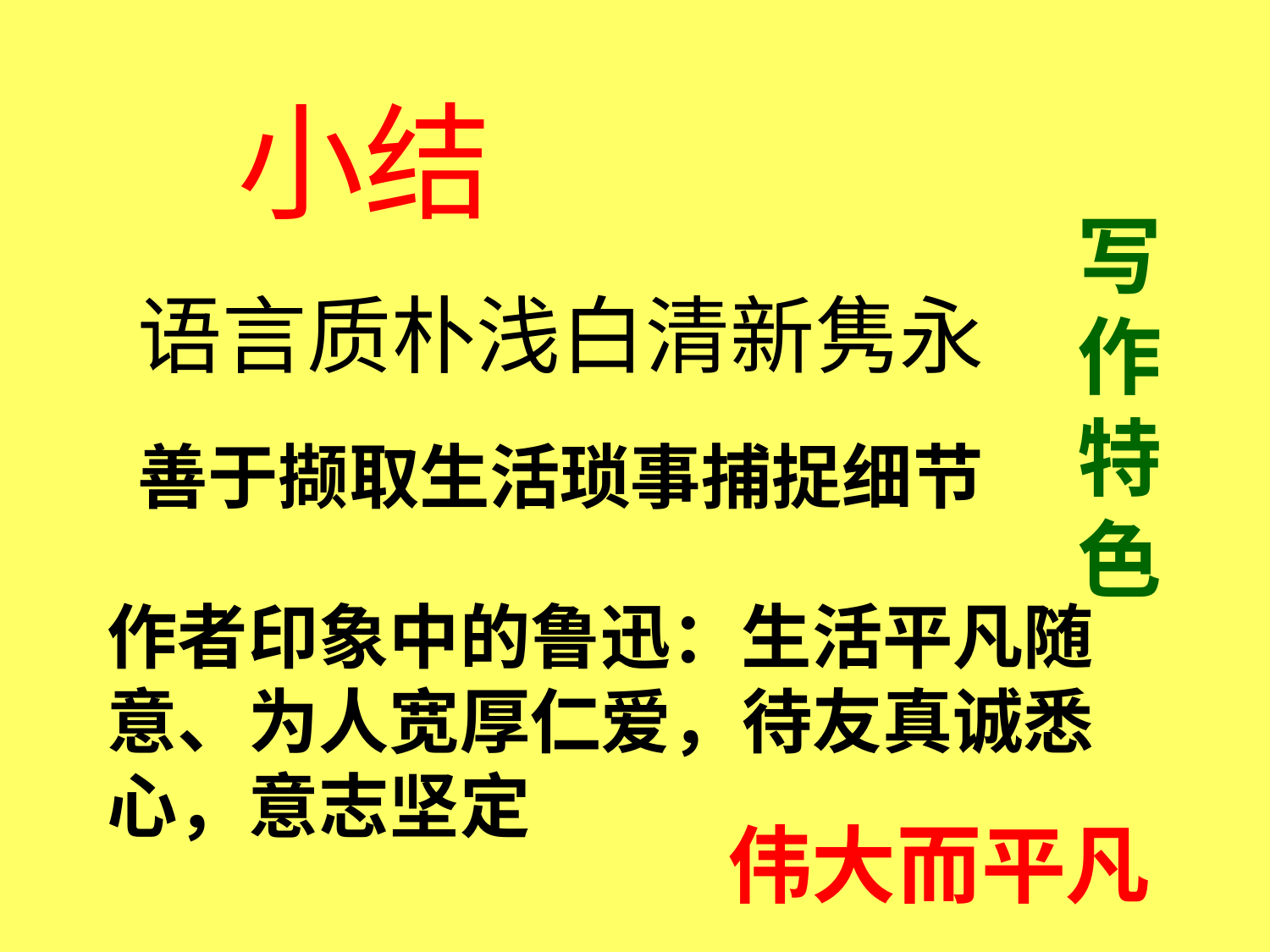

小结
写作特色
语言质朴浅白清新隽永
善于撷取生活琐事捕捉细节
作者印象中的鲁迅：生活平凡随意、为人宽厚仁爱，待友真诚悉心，意志坚定
伟大而平凡